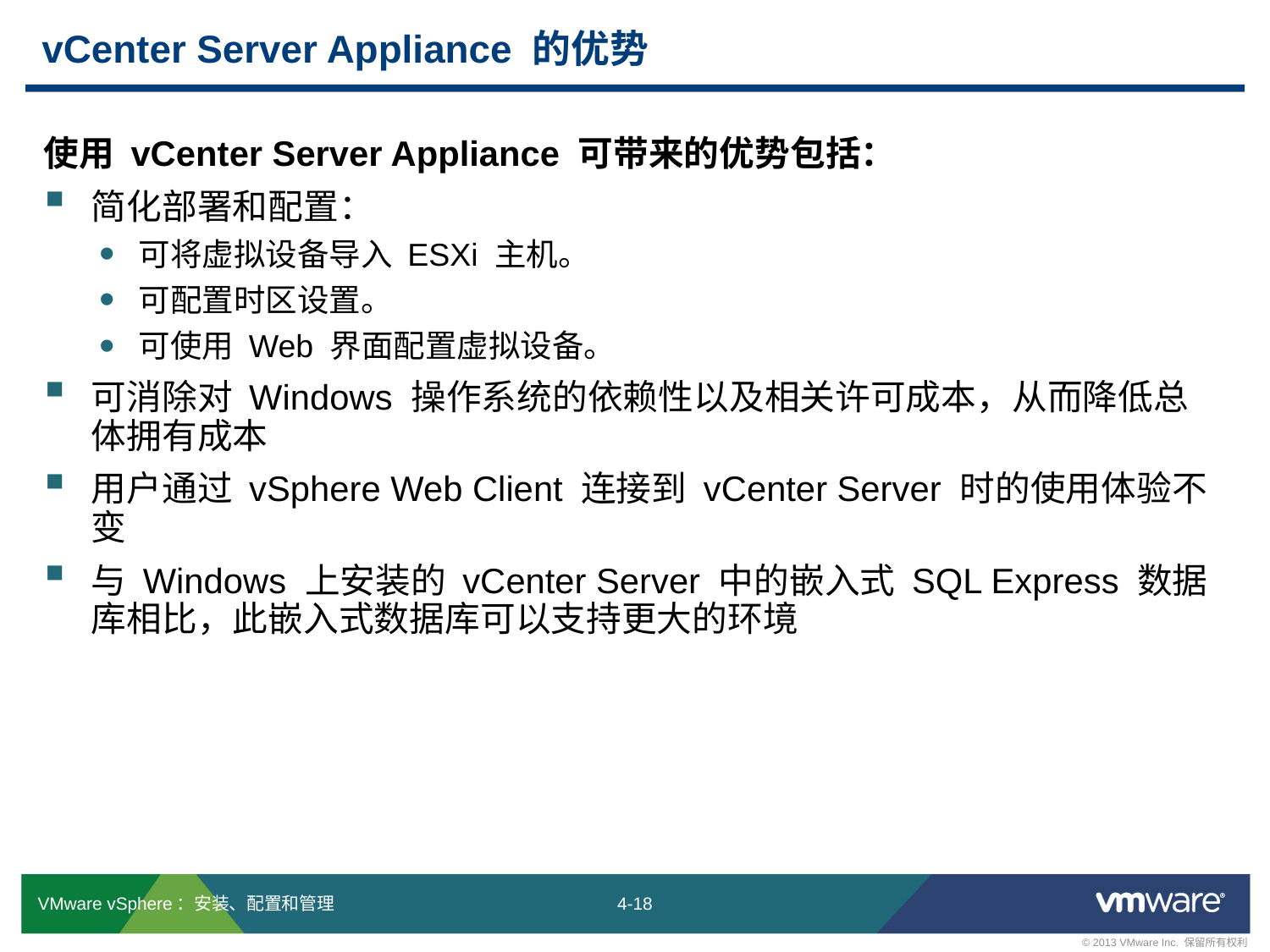

# vCenter Server Appliance 的优势
使用 vCenter Server Appliance 可带来的优势包括：
简化部署和配置：
可将虚拟设备导入 ESXi 主机。
可配置时区设置。
可使用 Web 界面配置虚拟设备。
可消除对 Windows 操作系统的依赖性以及相关许可成本，从而降低总体拥有成本
用户通过 vSphere Web Client 连接到 vCenter Server 时的使用体验不变
与 Windows 上安装的 vCenter Server 中的嵌入式 SQL Express 数据库相比，此嵌入式数据库可以支持更大的环境